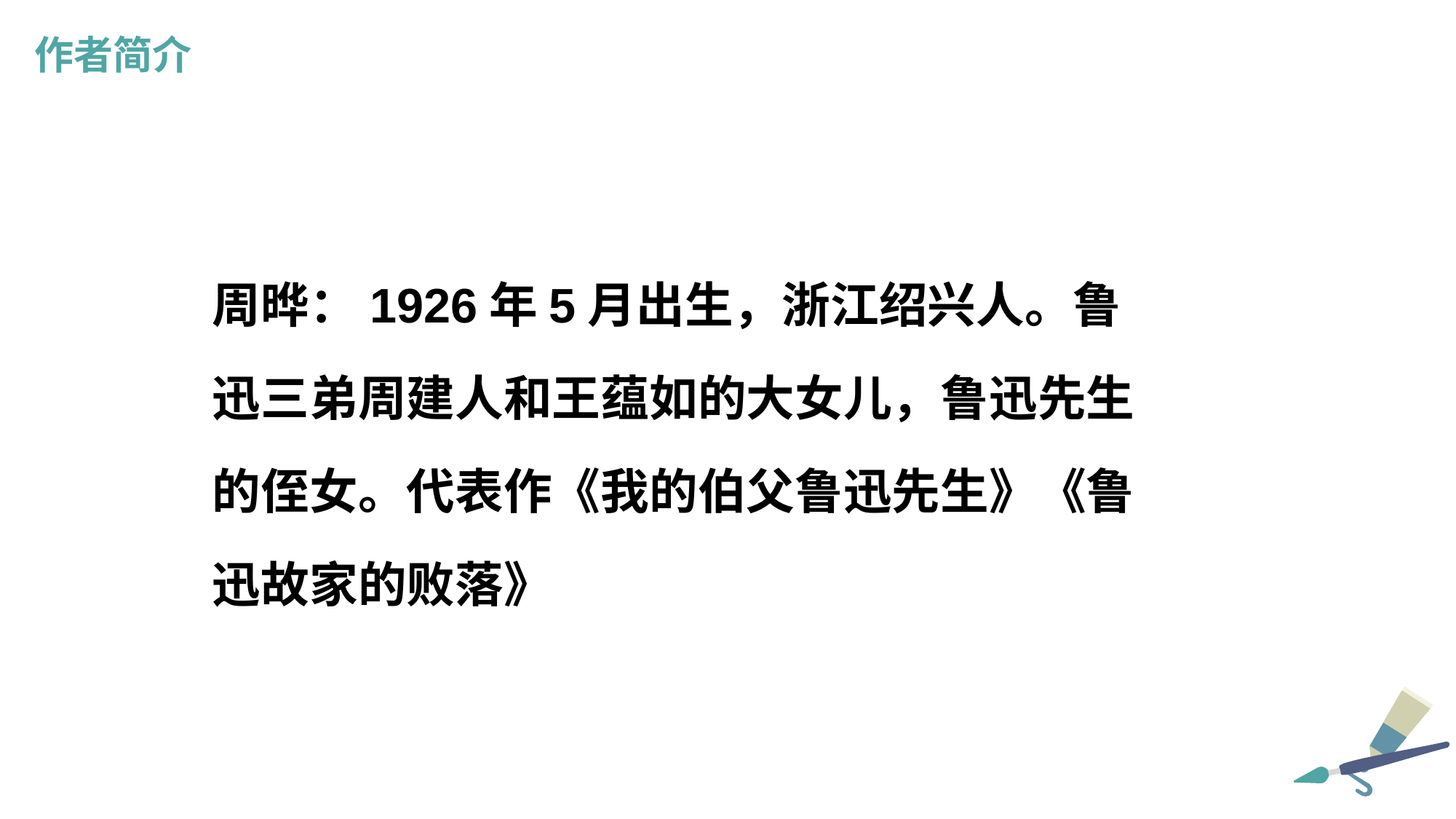

作者简介

周晔：1926年5月出生，浙江绍兴人。鲁迅三弟周建人和王蕴如的大女儿，鲁迅先生的侄女。代表作《我的伯父鲁迅先生》《鲁迅故家的败落》